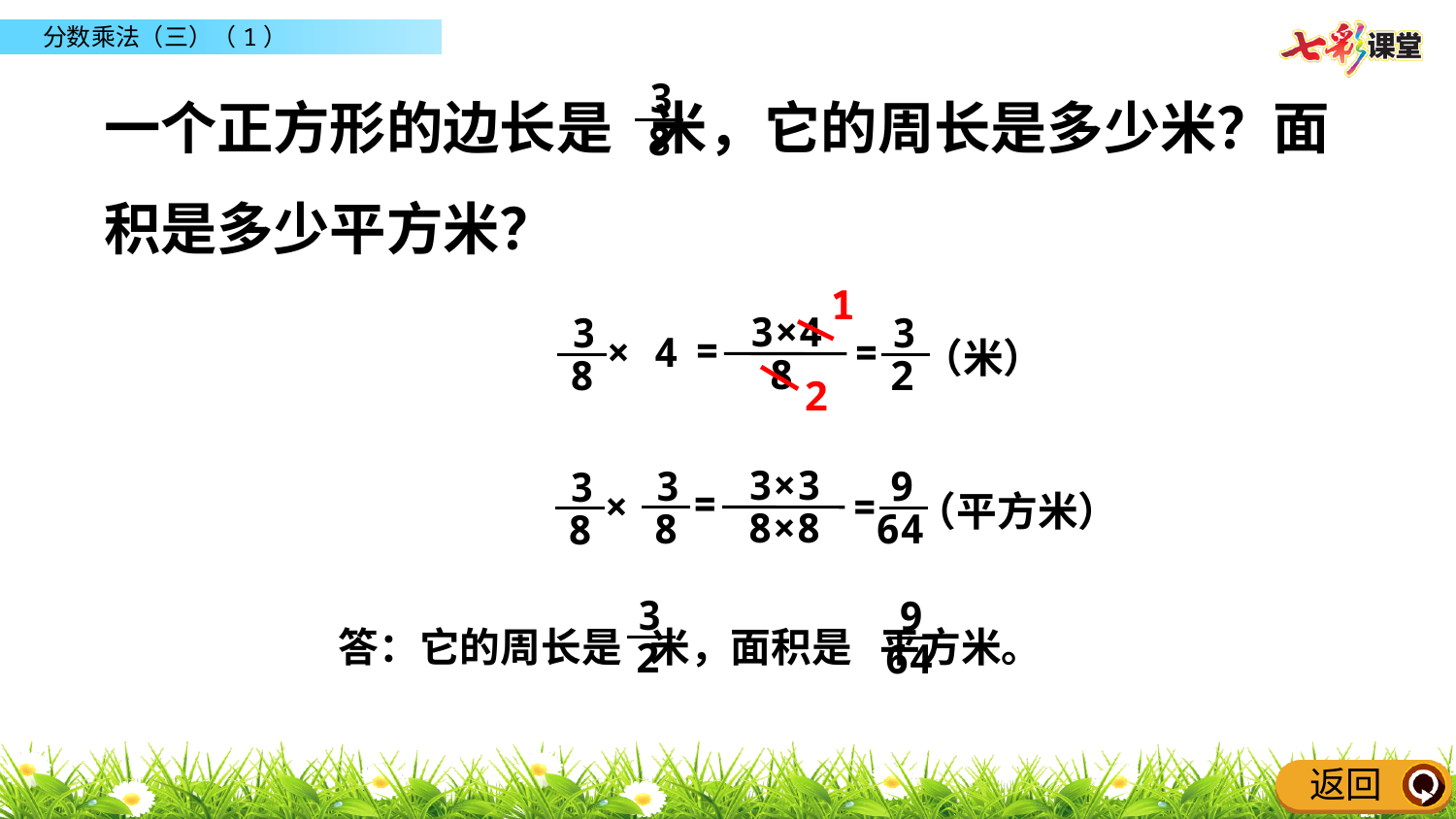

一个正方形的边长是   米，它的周长是多少米？面积是多少平方米？
3
8
1
3×4
8
3
2
3
8
=
4
 ×
=
（米）
2
3×3
8×8
3
8
9
64
3
8
=
 ×
=
（平方米）
3
9
答：它的周长是   米，面积是   平方米。
2
64